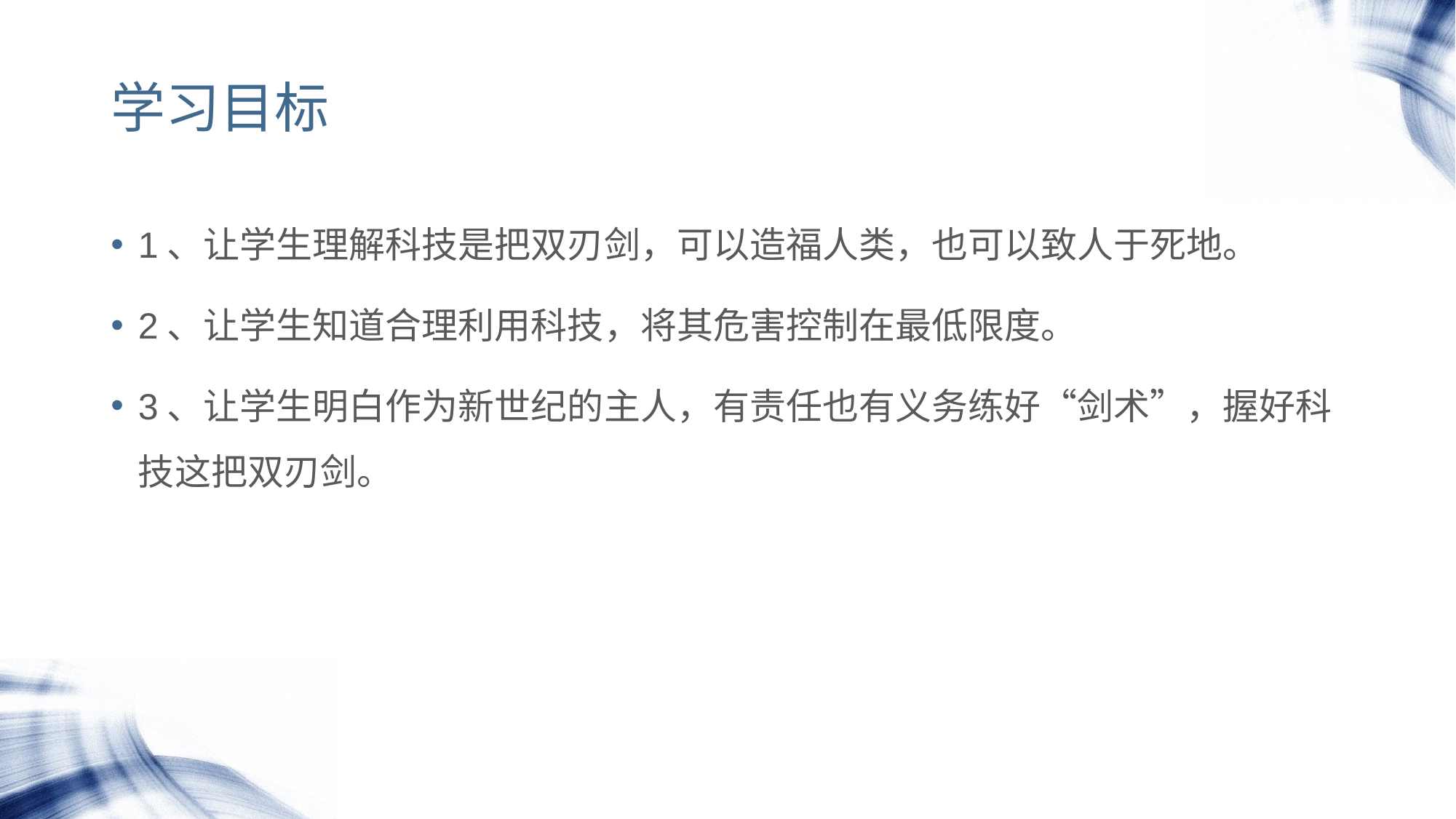

# 学习目标
1、让学生理解科技是把双刃剑，可以造福人类，也可以致人于死地。
2、让学生知道合理利用科技，将其危害控制在最低限度。
3、让学生明白作为新世纪的主人，有责任也有义务练好“剑术”，握好科技这把双刃剑。